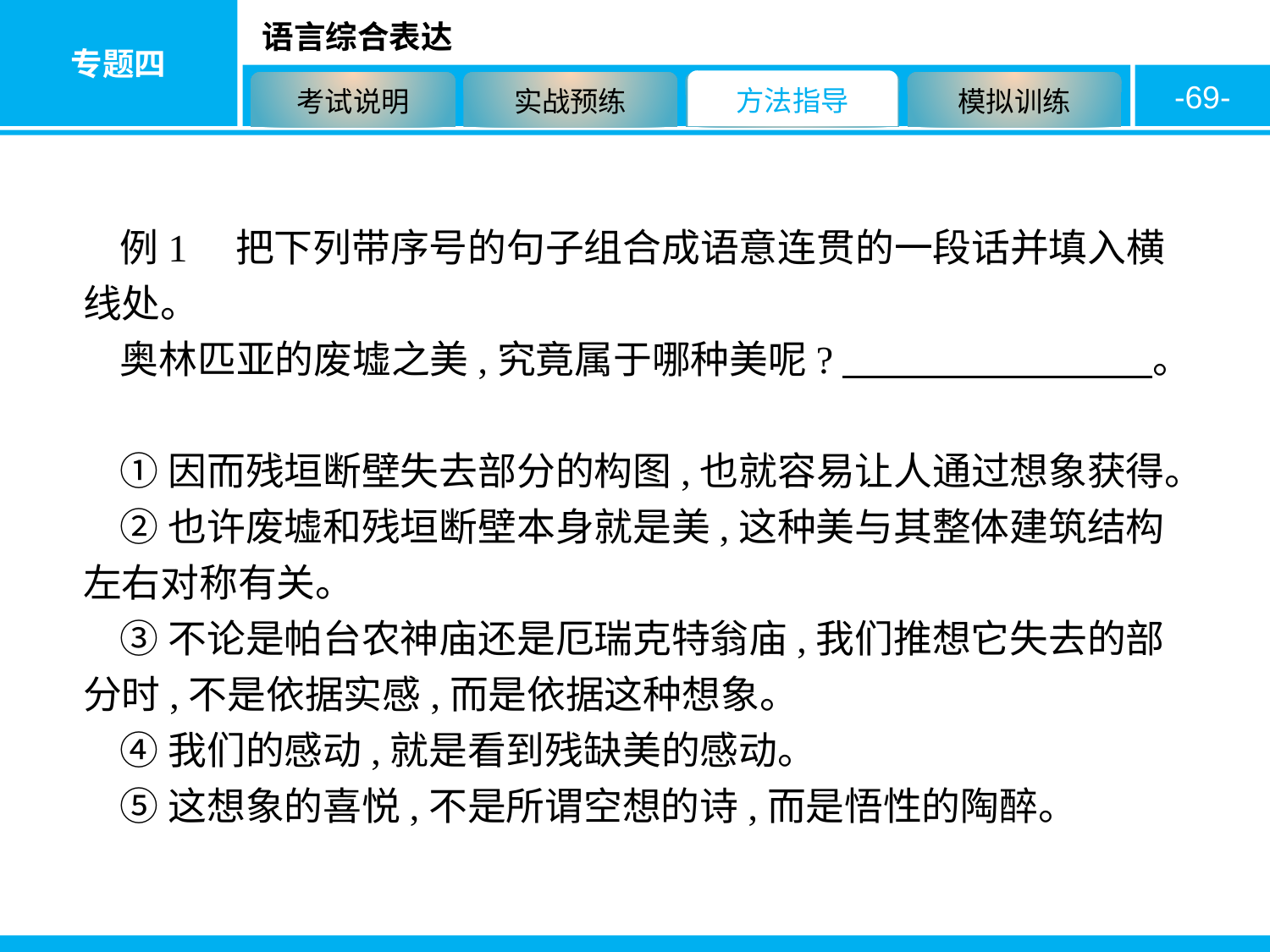

-69-
例1　把下列带序号的句子组合成语意连贯的一段话并填入横线处。
奥林匹亚的废墟之美,究竟属于哪种美呢?　　　　　　　　。
①因而残垣断壁失去部分的构图,也就容易让人通过想象获得。
②也许废墟和残垣断壁本身就是美,这种美与其整体建筑结构左右对称有关。
③不论是帕台农神庙还是厄瑞克特翁庙,我们推想它失去的部分时,不是依据实感,而是依据这种想象。
④我们的感动,就是看到残缺美的感动。
⑤这想象的喜悦,不是所谓空想的诗,而是悟性的陶醉。